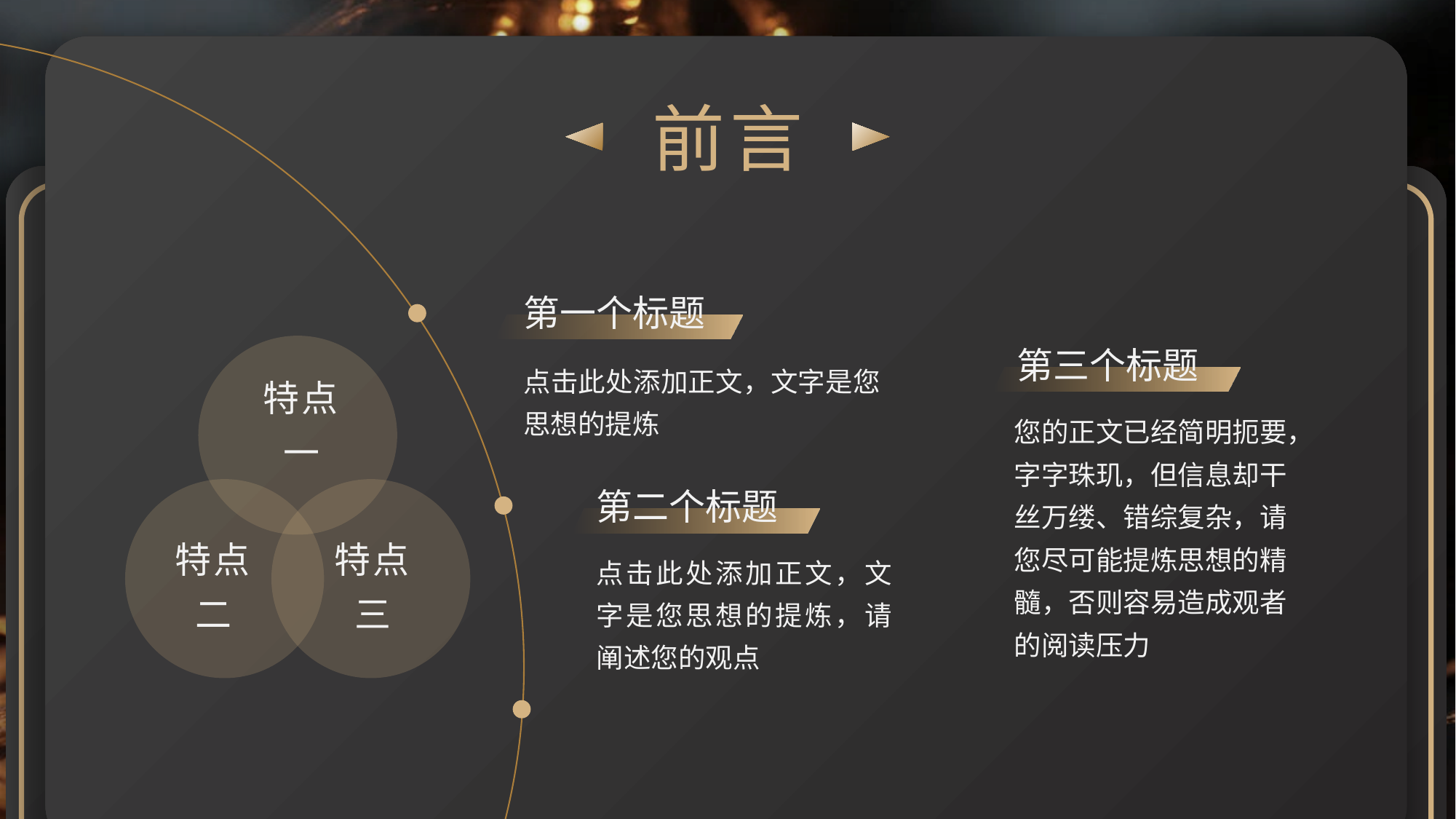

前言

第一个标题

第三个标题
点击此处添加正文，文字是您思想的提炼
特点
一

您的正文已经简明扼要，字字珠玑，但信息却干丝万缕、错综复杂，请您尽可能提炼思想的精髓，否则容易造成观者的阅读压力

第二个标题

特点二
特点
三
点击此处添加正文，文字是您思想的提炼，请阐述您的观点